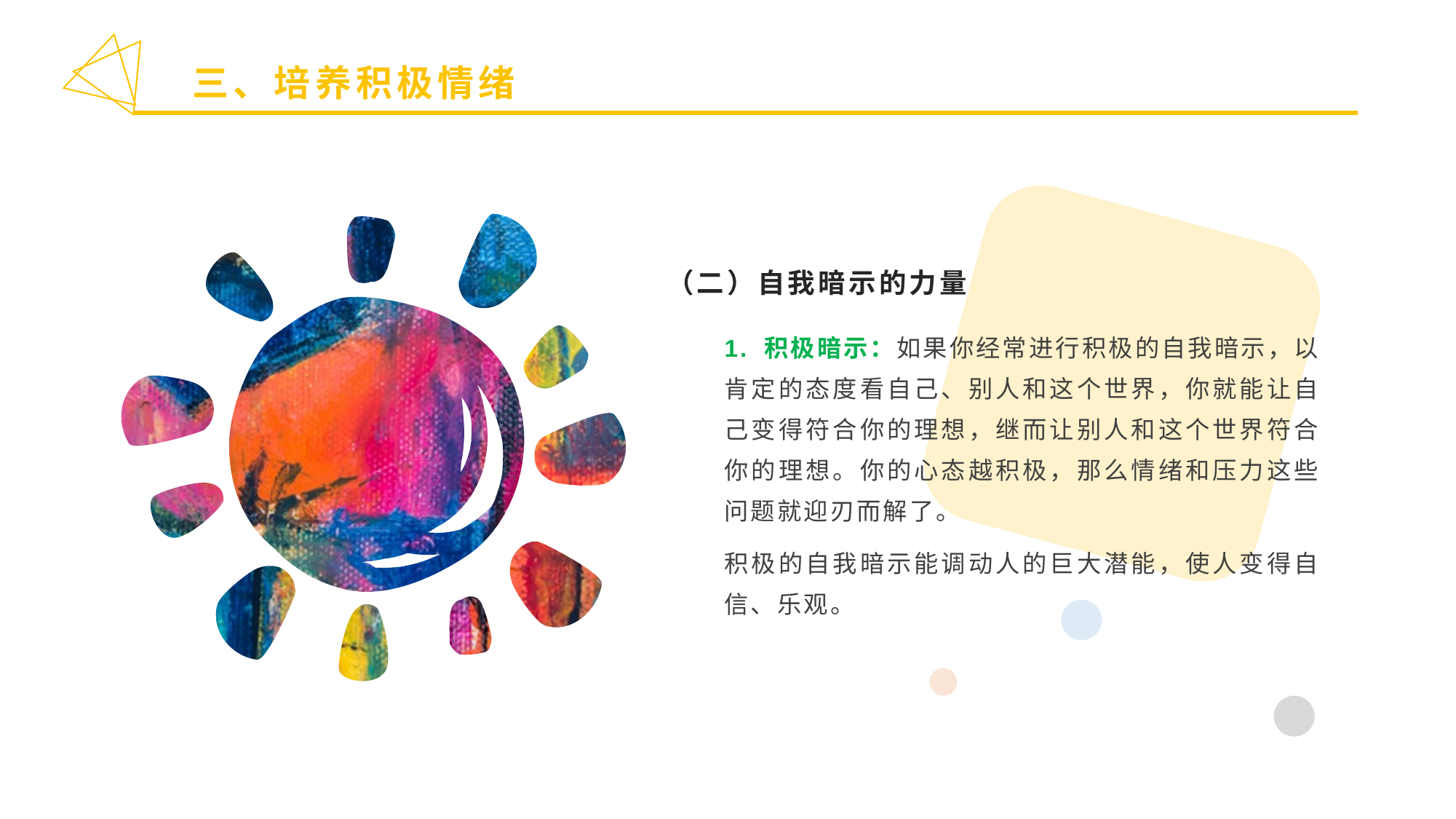

三、培养积极情绪

（二）自我暗示的力量
1. 积极暗示：如果你经常进行积极的自我暗示，以肯定的态度看自己、别人和这个世界，你就能让自己变得符合你的理想，继而让别人和这个世界符合你的理想。你的心态越积极，那么情绪和压力这些问题就迎刃而解了。
积极的自我暗示能调动人的巨大潜能，使人变得自信、乐观。